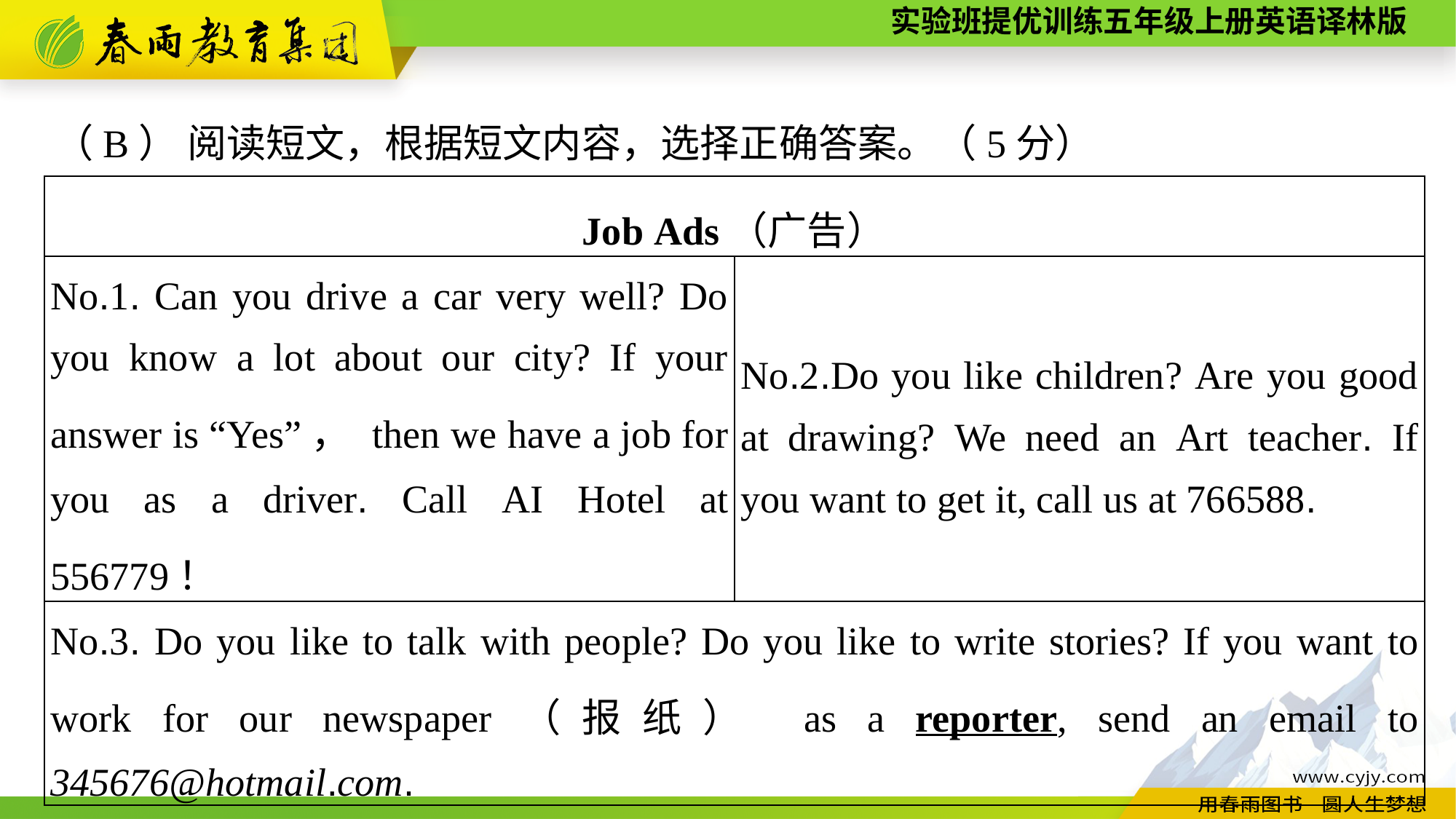

（B） 阅读短文，根据短文内容，选择正确答案。（5分）
| Job Ads（广告） |  |
| --- | --- |
| No.1. Can you drive a car very well? Do you know a lot about our city? If your answer is “Yes”， then we have a job for you as a driver. Call AI Hotel at 556779！ | No.2.Do you like children? Are you good at drawing? We need an Art teacher. If you want to get it, call us at 766588. |
| No.3. Do you like to talk with people? Do you like to write stories? If you want to work for our newspaper（报纸） as a reporter, send an email to 345676@hotmail.com. |  |